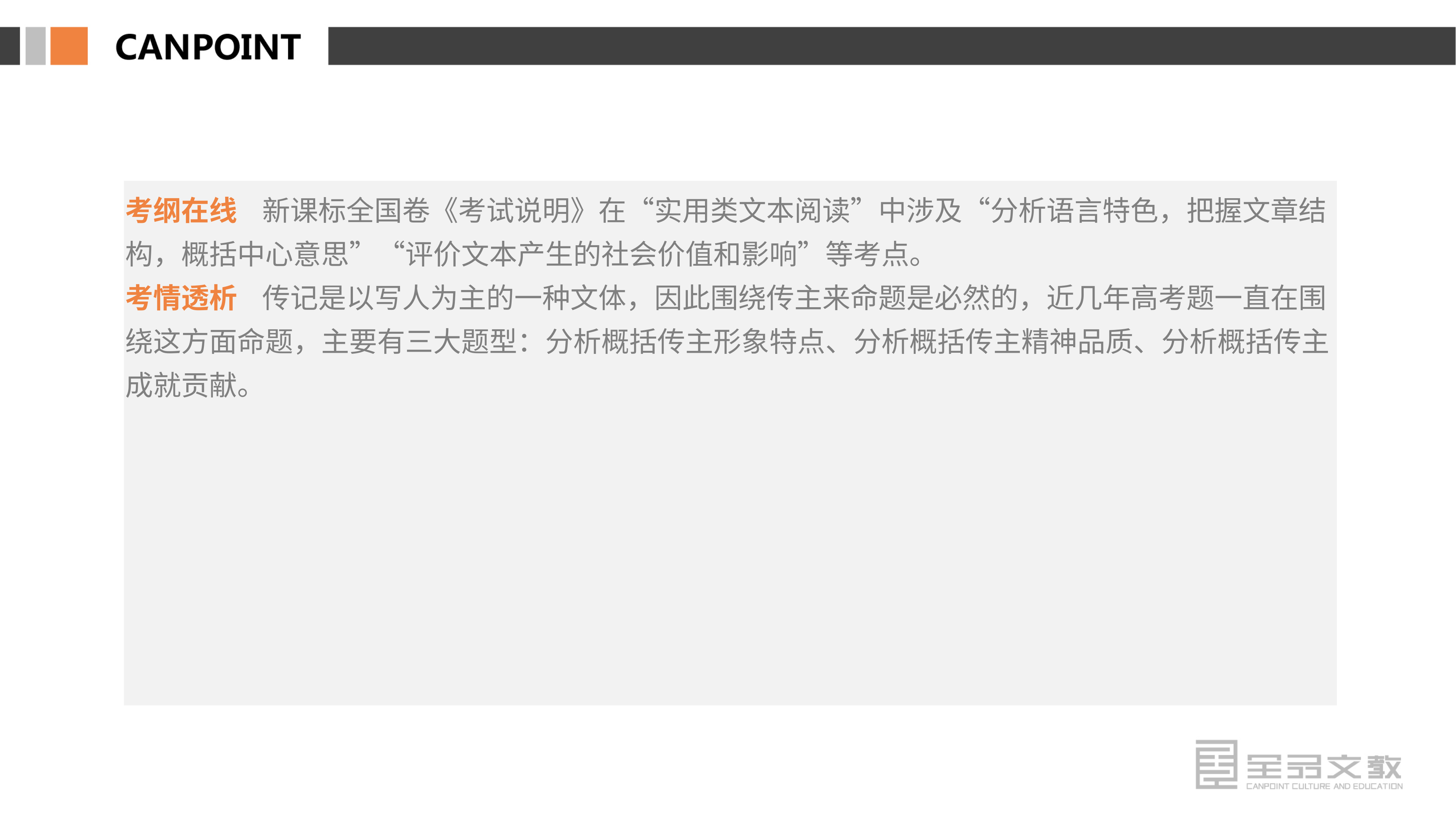

考纲在线    新课标全国卷《考试说明》在“实用类文本阅读”中涉及“分析语言特色，把握文章结构，概括中心意思”“评价文本产生的社会价值和影响”等考点。
考情透析    传记是以写人为主的一种文体，因此围绕传主来命题是必然的，近几年高考题一直在围绕这方面命题，主要有三大题型：分析概括传主形象特点、分析概括传主精神品质、分析概括传主成就贡献。